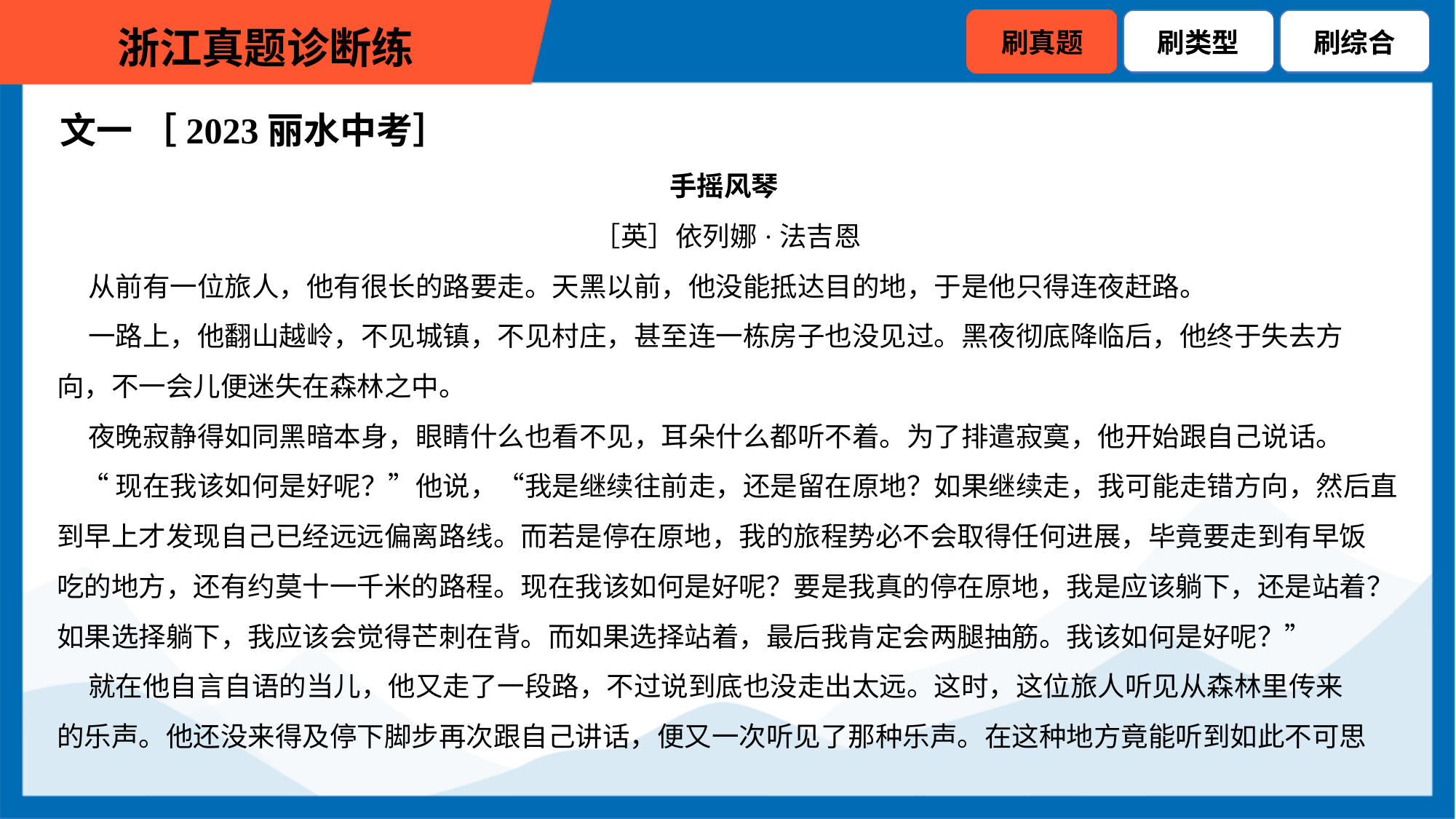

文一 ［2023丽水中考］
手摇风琴
［英］依列娜·法吉恩
    从前有一位旅人，他有很长的路要走。天黑以前，他没能抵达目的地，于是他只得连夜赶路。
    一路上，他翻山越岭，不见城镇，不见村庄，甚至连一栋房子也没见过。黑夜彻底降临后，他终于失去方
向，不一会儿便迷失在森林之中。
    夜晚寂静得如同黑暗本身，眼睛什么也看不见，耳朵什么都听不着。为了排遣寂寞，他开始跟自己说话。
    “现在我该如何是好呢？”他说，“我是继续往前走，还是留在原地？如果继续走，我可能走错方向，然后直
到早上才发现自己已经远远偏离路线。而若是停在原地，我的旅程势必不会取得任何进展，毕竟要走到有早饭
吃的地方，还有约莫十一千米的路程。现在我该如何是好呢？要是我真的停在原地，我是应该躺下，还是站着？
如果选择躺下，我应该会觉得芒刺在背。而如果选择站着，最后我肯定会两腿抽筋。我该如何是好呢？”
    就在他自言自语的当儿，他又走了一段路，不过说到底也没走出太远。这时，这位旅人听见从森林里传来
的乐声。他还没来得及停下脚步再次跟自己讲话，便又一次听见了那种乐声。在这种地方竟能听到如此不可思